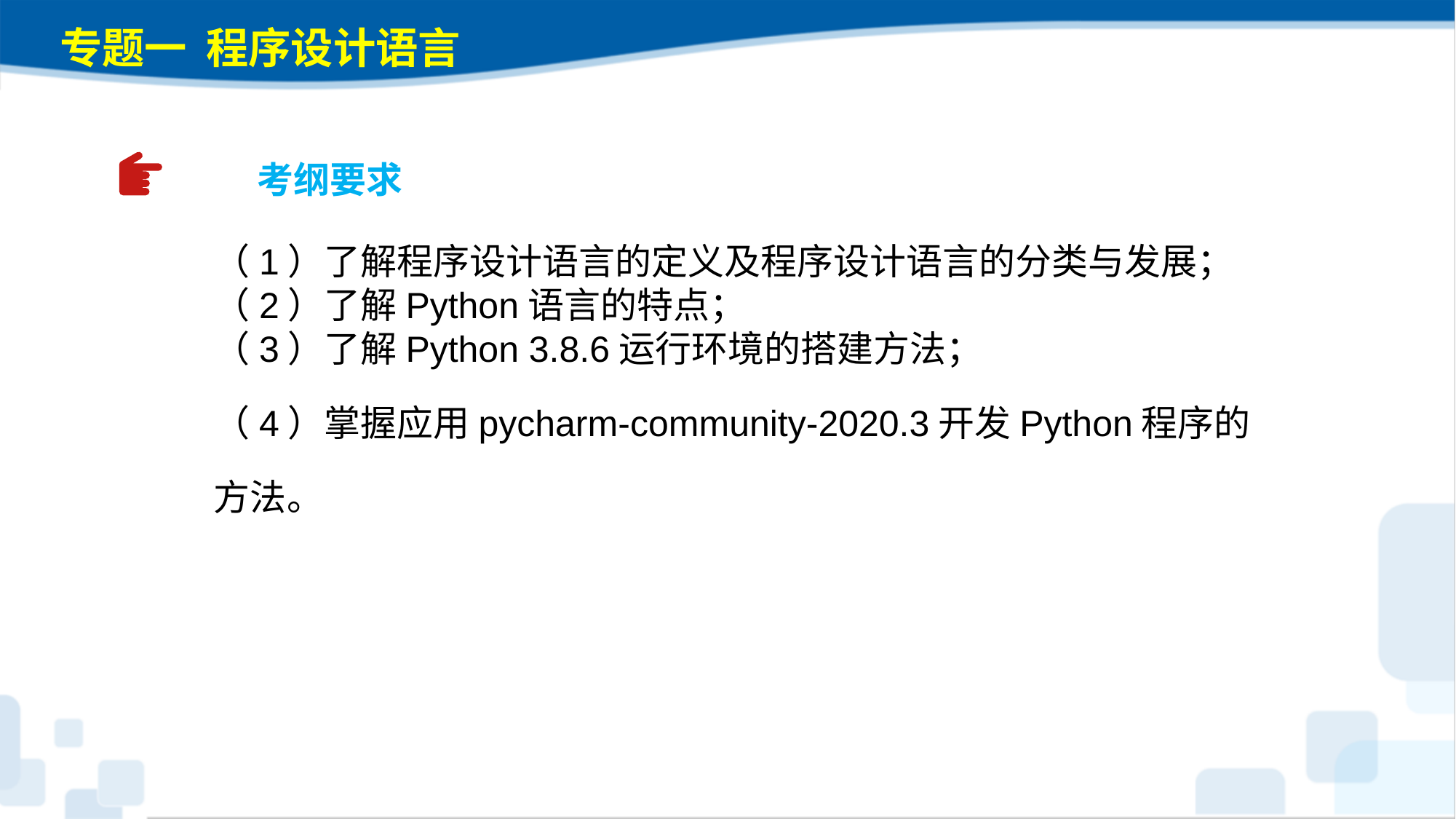

专题一  程序设计语言
考纲要求

（1）了解程序设计语言的定义及程序设计语言的分类与发展；（2）了解Python语言的特点；（3）了解Python 3.8.6运行环境的搭建方法；（4）掌握应用pycharm-community-2020.3开发Python程序的方法。